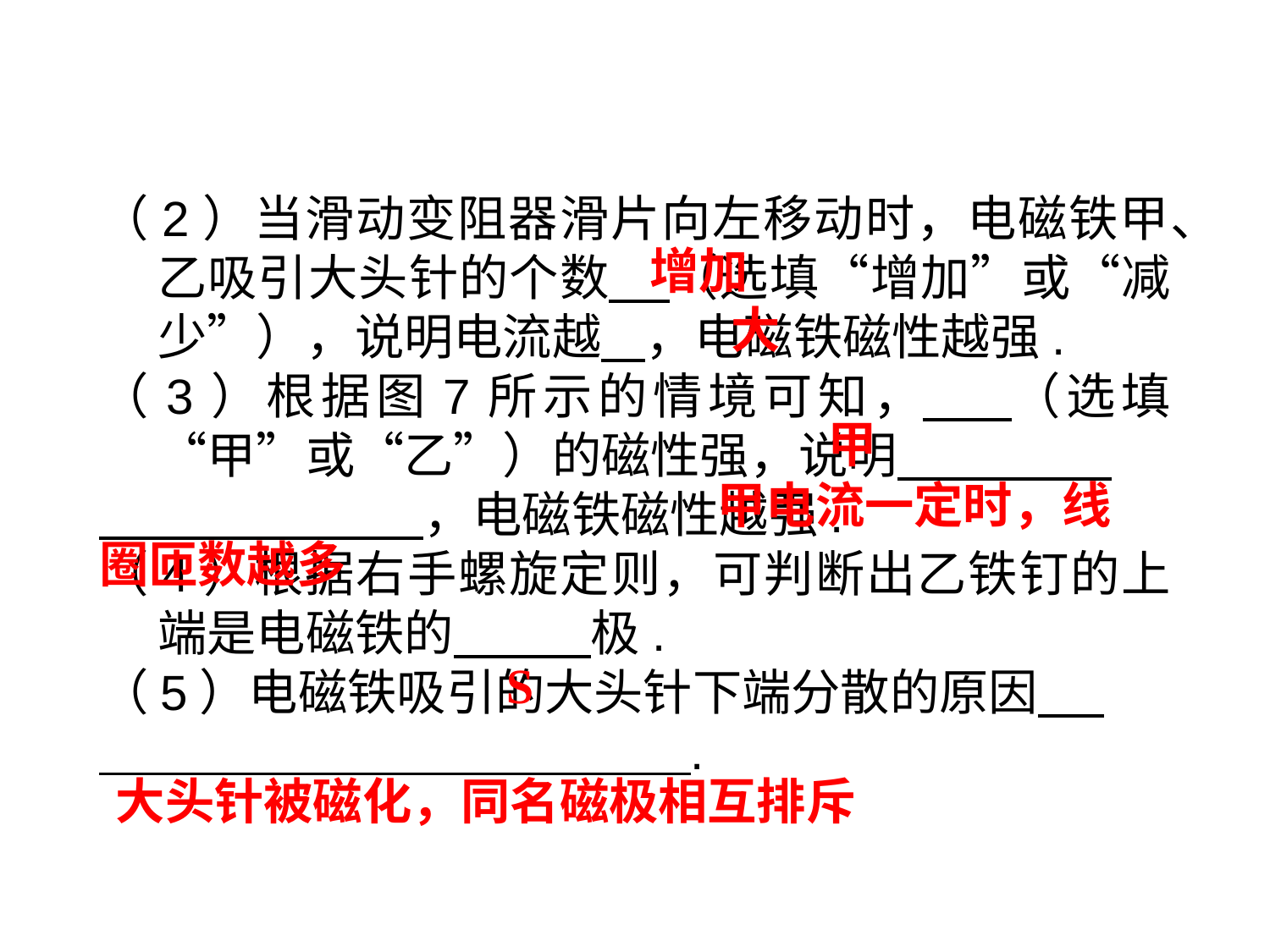

（2）当滑动变阻器滑片向左移动时，电磁铁甲、乙吸引大头针的个数     （选填“增加”或“减少”），说明电流越    ，电磁铁磁性越强.
（3）根据图7所示的情境可知，     （选填“甲”或“乙”）的磁性强，说明      　         .
　                         ，电磁铁磁性越强.
（4）根据右手螺旋定则，可判断出乙铁钉的上端是电磁铁的        　极.
（5）电磁铁吸引的大头针下端分散的原因      .
                                           .
增加
大
甲
                                                      甲电流一定时，线圈匝数越多
S
  大头针被磁化，同名磁极相互排斥